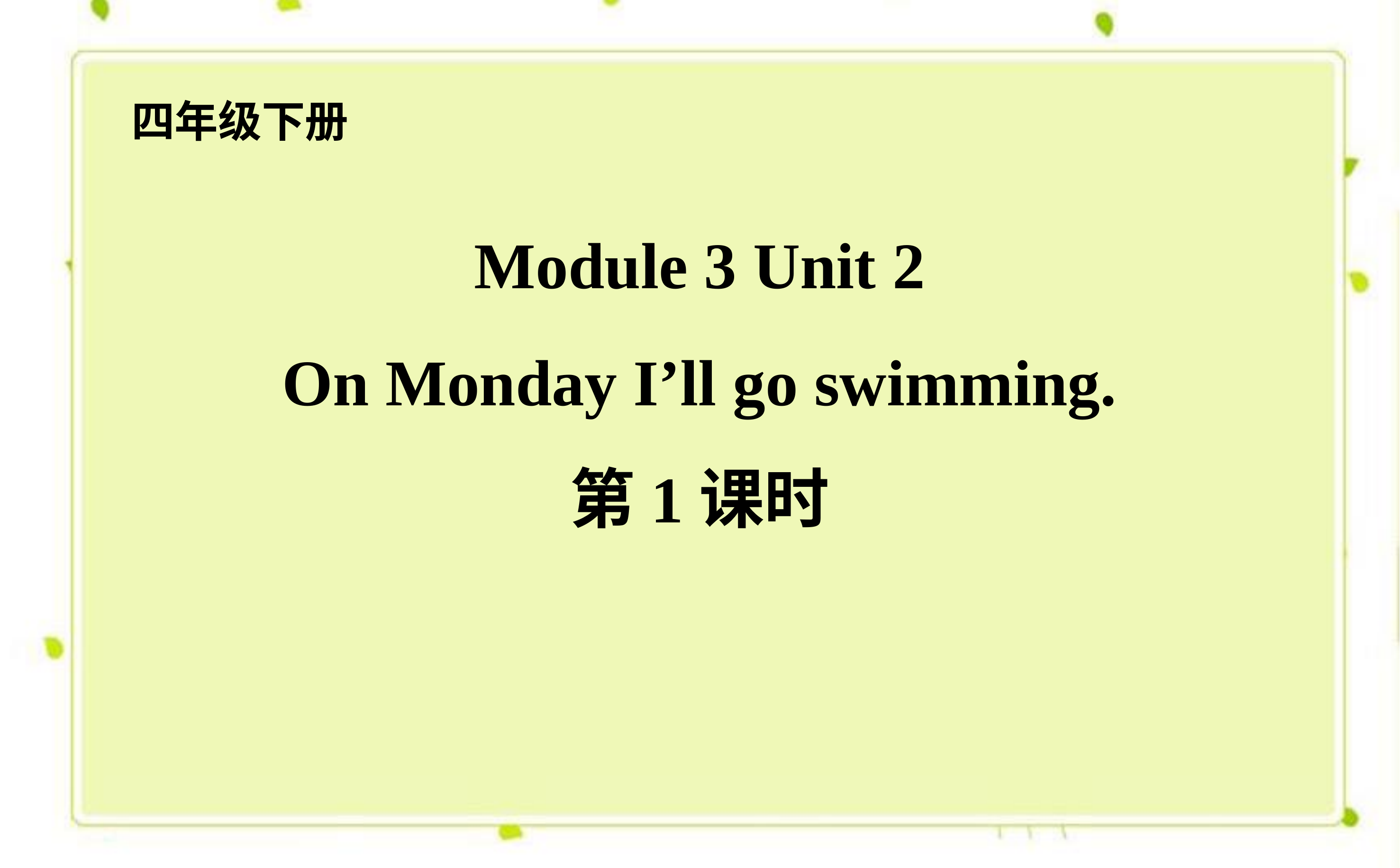

四年级下册
Module 3 Unit 2
On Monday I’ll go swimming.
第1课时